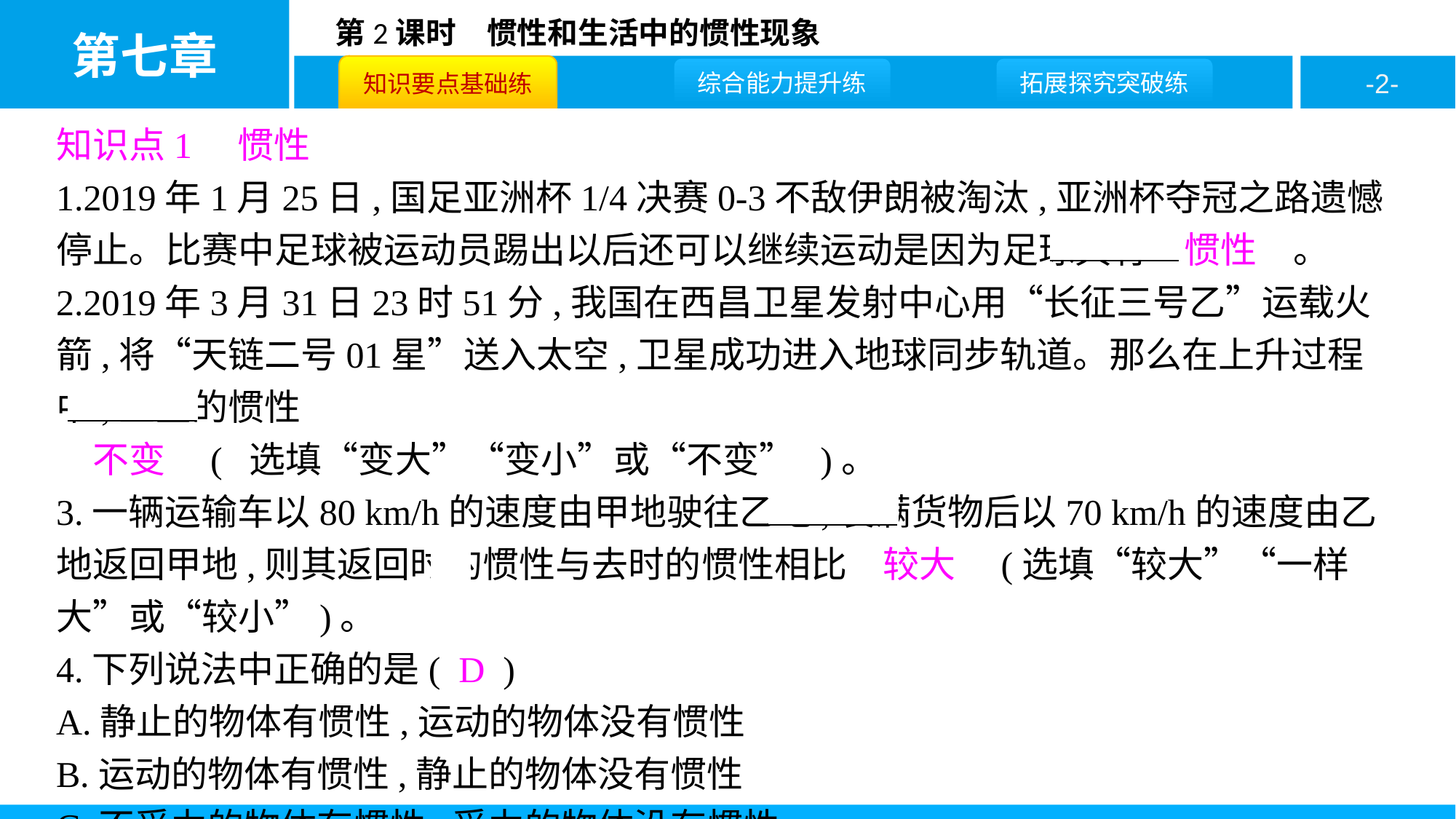

知识点1　惯性
1.2019年1月25日,国足亚洲杯1/4决赛0-3不敌伊朗被淘汰,亚洲杯夺冠之路遗憾停止。比赛中足球被运动员踢出以后还可以继续运动是因为足球具有　惯性　。
2.2019年3月31日23时51分,我国在西昌卫星发射中心用“长征三号乙”运载火箭,将“天链二号01星”送入太空,卫星成功进入地球同步轨道。那么在上升过程中,卫星的惯性
　不变　(  选填“变大”“变小”或“不变”  )。
3.一辆运输车以80 km/h的速度由甲地驶往乙地,装满货物后以70 km/h的速度由乙地返回甲地,则其返回时的惯性与去时的惯性相比　较大　(选填“较大”“一样大”或“较小”)。
4.下列说法中正确的是(  D  )
A.静止的物体有惯性,运动的物体没有惯性
B.运动的物体有惯性,静止的物体没有惯性
C.不受力的物体有惯性,受力的物体没有惯性
D.一切物体在任何时候都有惯性